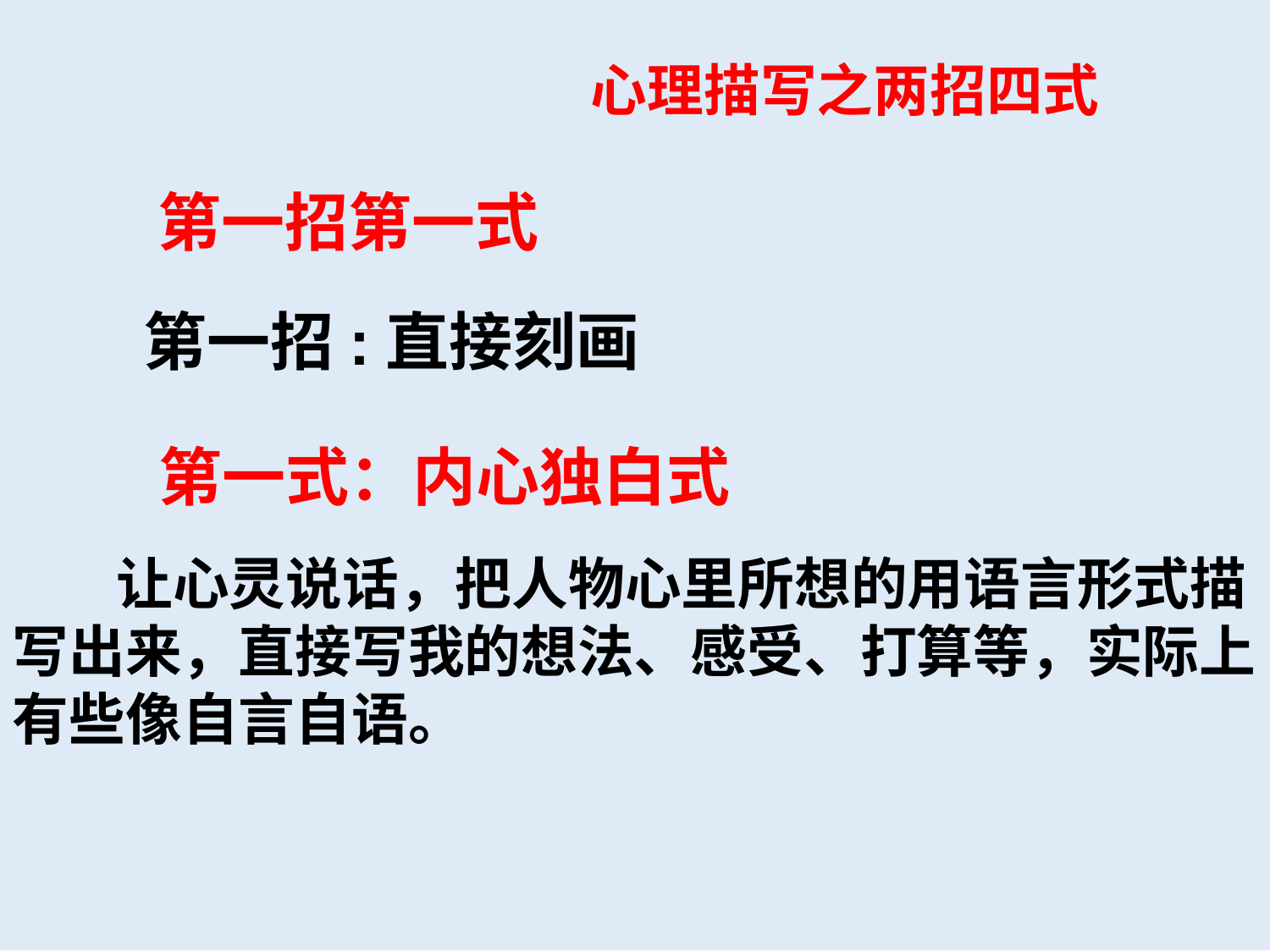

心理描写之两招四式
第一招第一式
第一招:直接刻画
第一式：内心独白式
       让心灵说话，把人物心里所想的用语言形式描写出来，直接写我的想法、感受、打算等，实际上有些像自言自语。